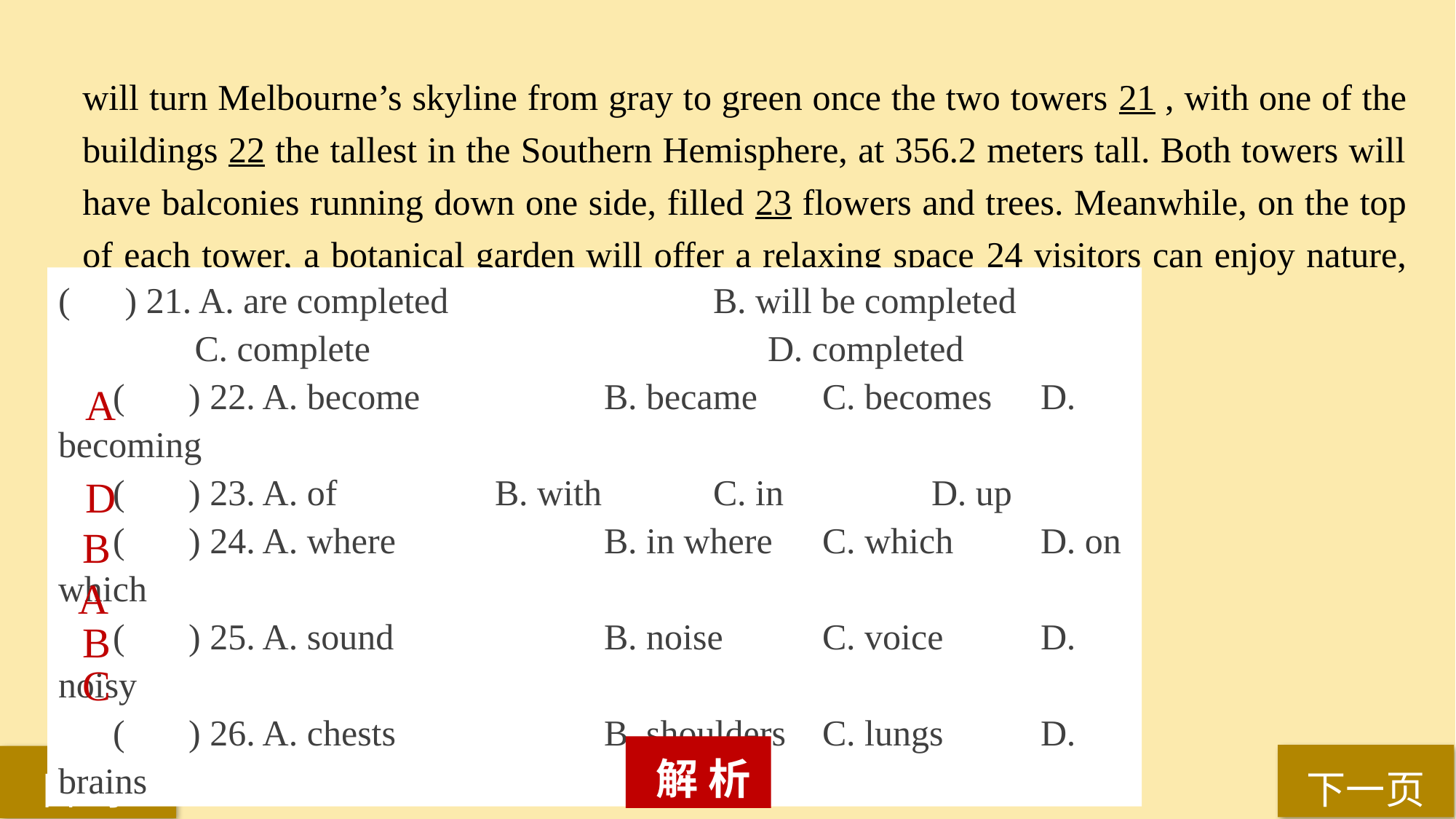

will turn Melbourne’s skyline from gray to green once the two towers 21 , with one of the buildings 22 the tallest in the Southern Hemisphere, at 356.2 meters tall. Both towers will have balconies running down one side, filled 23 flowers and trees. Meanwhile, on the top of each tower, a botanical garden will offer a relaxing space 24 visitors can enjoy nature, away from the 25 of the city. Green spaces are our city’s 26.
(      ) 21. A. are completed 			B. will be completed
   C. complete 				D. completed
(       ) 22. A. become 		B. became 	C. becomes 	D. becoming
(       ) 23. A. of 		B. with 	C. in 		D. up
(       ) 24. A. where 		B. in where 	C. which 	D. on which
(       ) 25. A. sound 		B. noise 	C. voice 	D. noisy
(       ) 26. A. chests 		B. shoulders 	C. lungs 	D. brains
A
D
B
A
B
C
 解 析